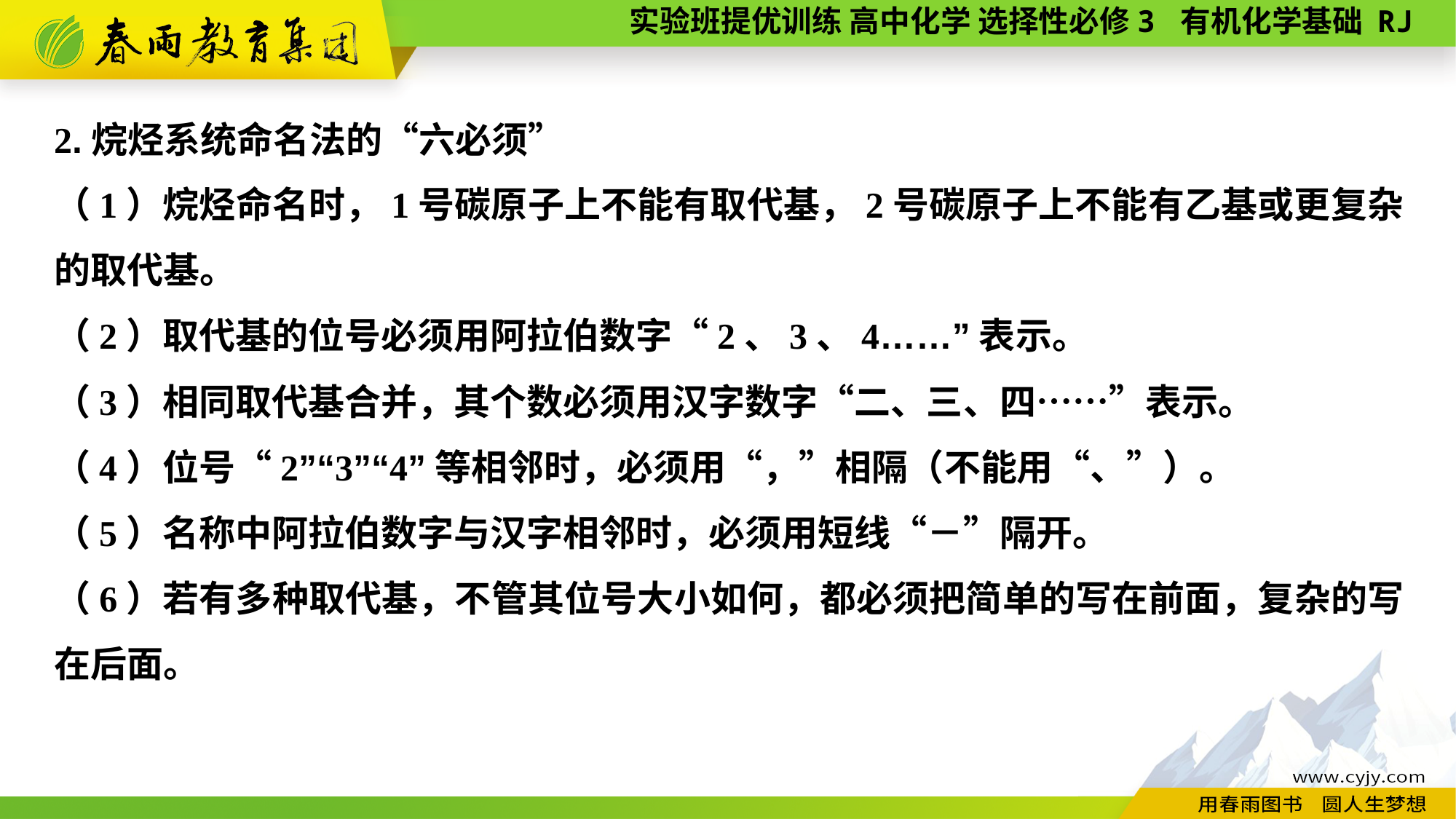

2.烷烃系统命名法的“六必须”
（1）烷烃命名时，1号碳原子上不能有取代基，2号碳原子上不能有乙基或更复杂的取代基。
（2）取代基的位号必须用阿拉伯数字“2、3、4……”表示。
（3）相同取代基合并，其个数必须用汉字数字“二、三、四……”表示。
（4）位号“2”“3”“4”等相邻时，必须用“，”相隔（不能用“、”）。
（5）名称中阿拉伯数字与汉字相邻时，必须用短线“－”隔开。
（6）若有多种取代基，不管其位号大小如何，都必须把简单的写在前面，复杂的写在后面。